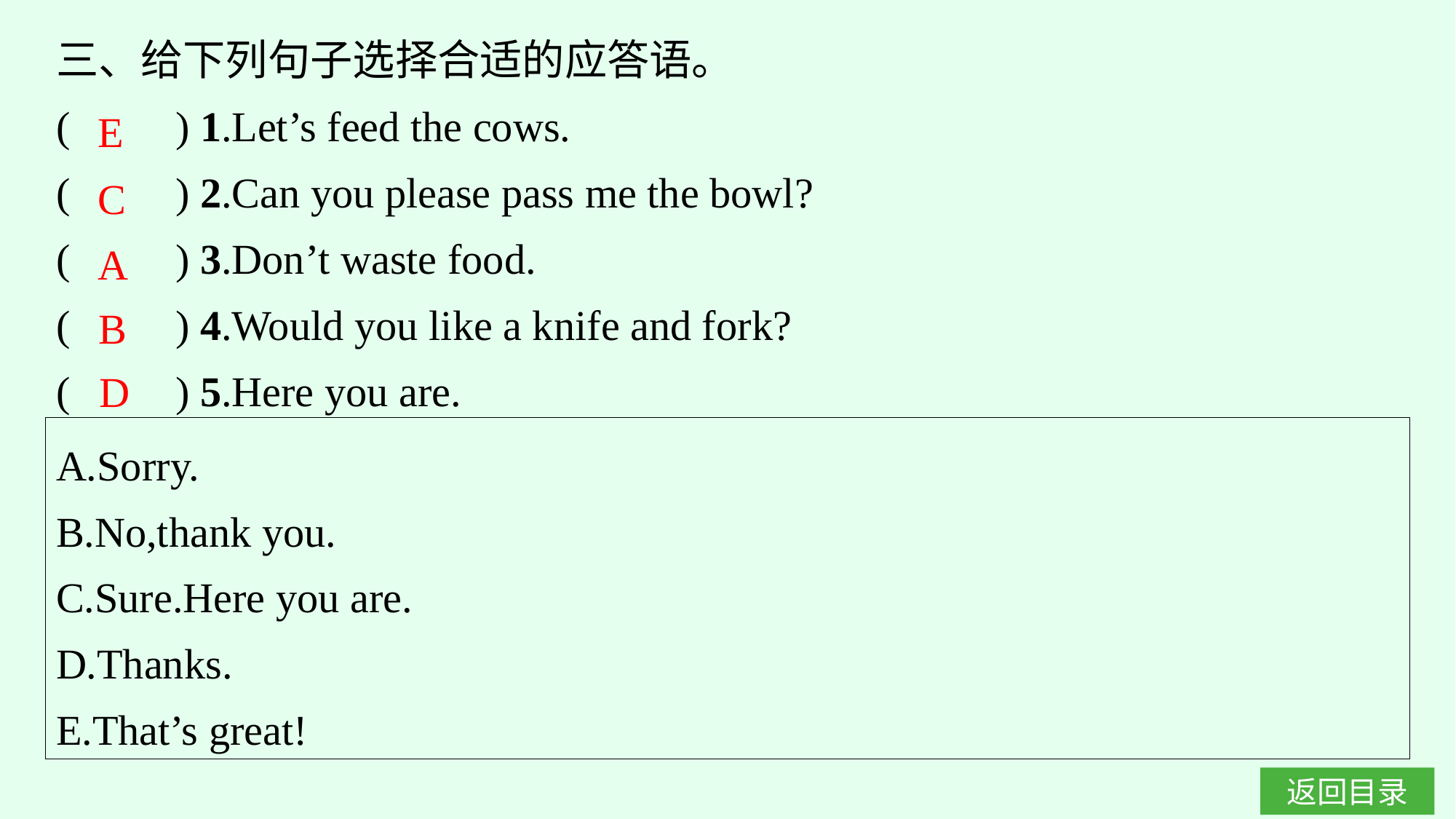

三、给下列句子选择合适的应答语。
(　　) 1.Let’s feed the cows.
(　　) 2.Can you please pass me the bowl?
(　　) 3.Don’t waste food.
(　　) 4.Would you like a knife and fork?
(　　) 5.Here you are.
E
C
A
B
D
A.Sorry.
B.No,thank you.
C.Sure.Here you are.
D.Thanks.
E.That’s great!